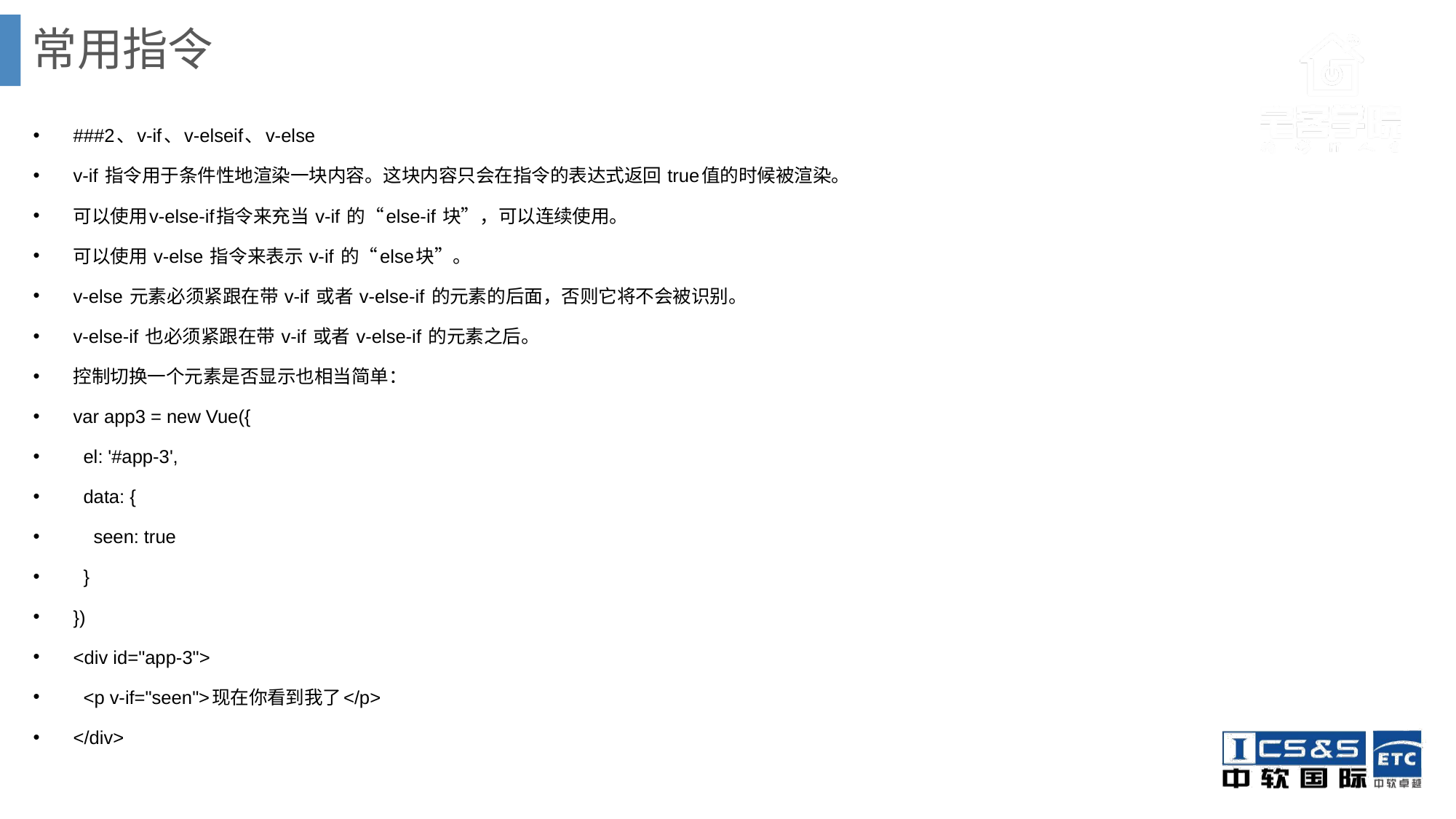

# 常用指令
###2、v-if、v-elseif、v-else
v-if 指令用于条件性地渲染一块内容。这块内容只会在指令的表达式返回 true值的时候被渲染。
可以使用v-else-if指令来充当 v-if 的“else-if 块”，可以连续使用。
可以使用 v-else 指令来表示 v-if 的“else块”。
v-else 元素必须紧跟在带 v-if 或者 v-else-if 的元素的后面，否则它将不会被识别。
v-else-if 也必须紧跟在带 v-if 或者 v-else-if 的元素之后。
控制切换一个元素是否显示也相当简单：
var app3 = new Vue({
  el: '#app-3',
  data: {
    seen: true
  }
})
<div id="app-3">
  <p v-if="seen">现在你看到我了</p>
</div>